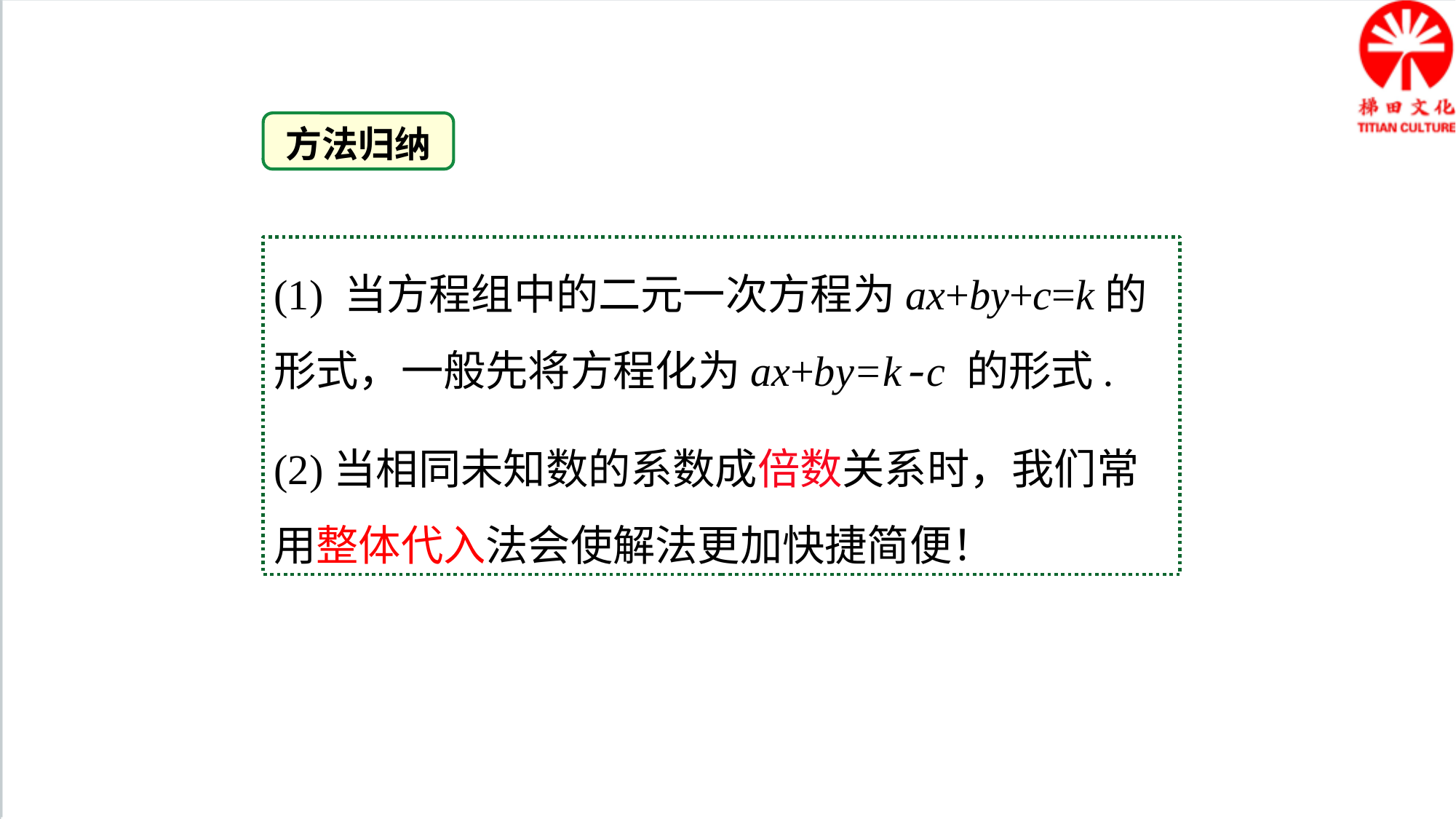

方法归纳
(1) 当方程组中的二元一次方程为ax+by+c=k的形式，一般先将方程化为ax+by=k-c 的形式.
(2)当相同未知数的系数成倍数关系时，我们常用整体代入法会使解法更加快捷简便！